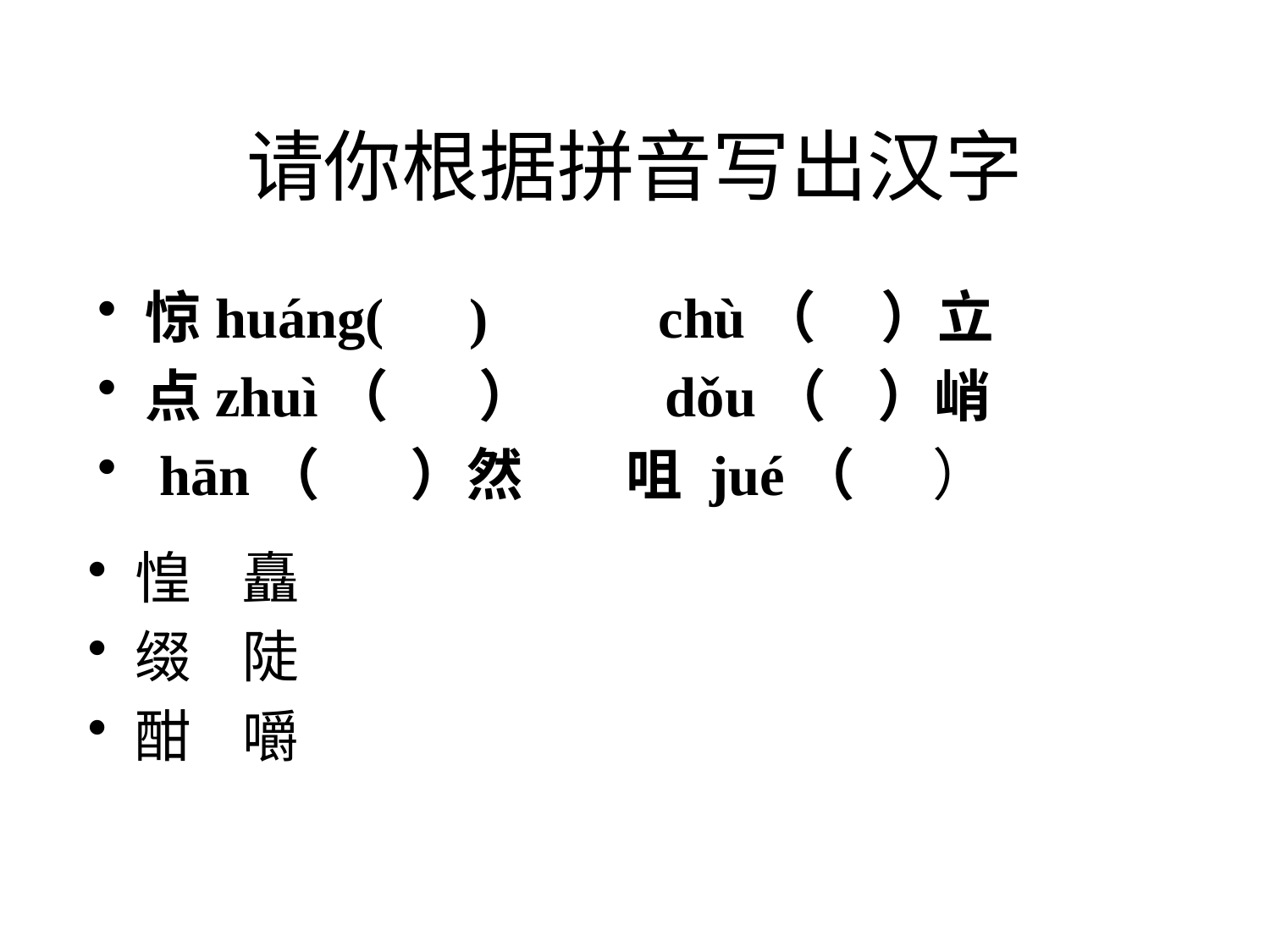

# 请你根据拼音写出汉字
惊huáng(      )            chù（     ）立
点zhuì（       ）         dǒu（    ）峭
 hān（       ）然        咀 jué（      ）
惶    矗
缀    陡
酣    嚼